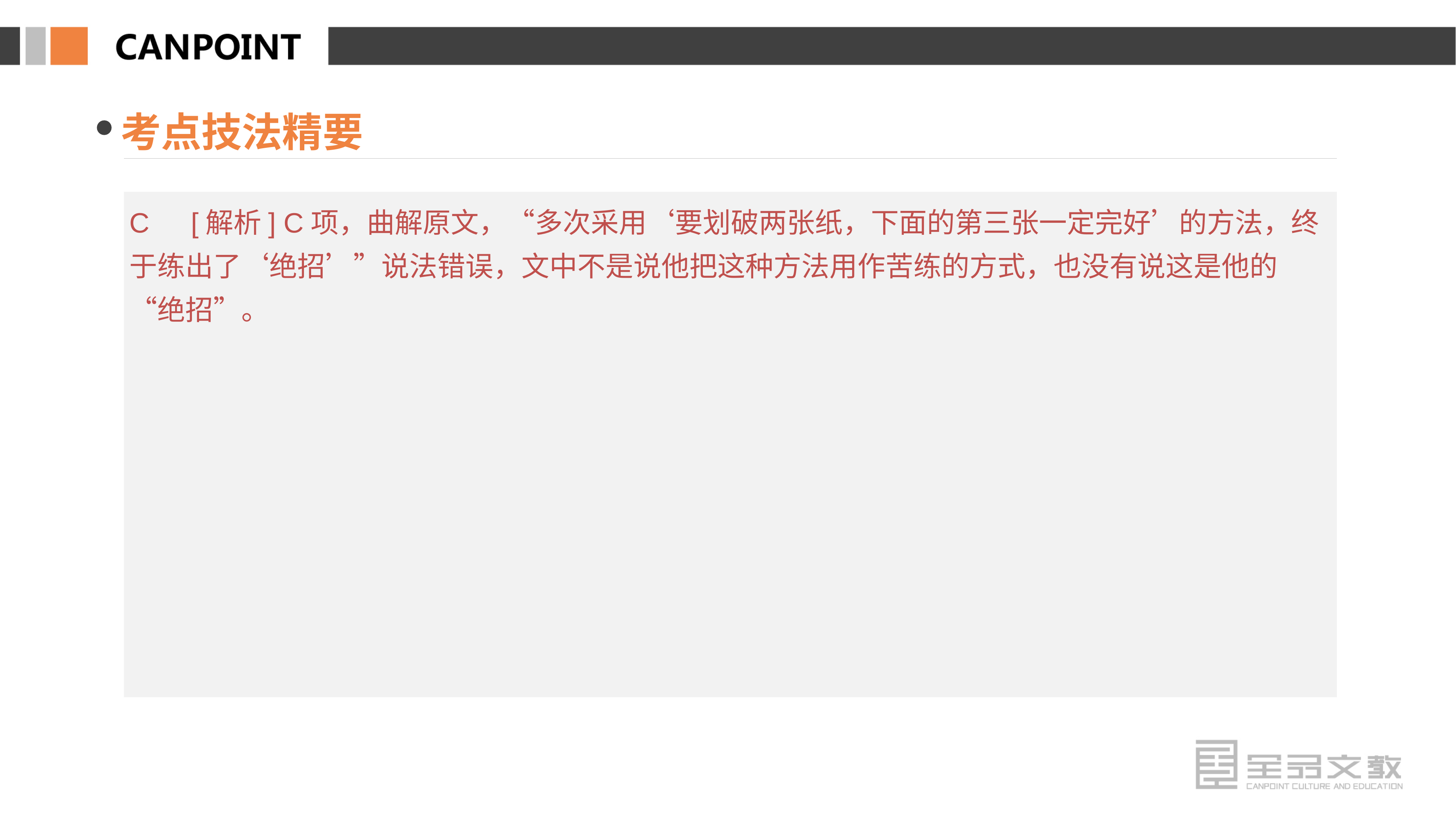

考点技法精要

C　[解析] C项，曲解原文，“多次采用‘要划破两张纸，下面的第三张一定完好’的方法，终于练出了‘绝招’”说法错误，文中不是说他把这种方法用作苦练的方式，也没有说这是他的“绝招”。